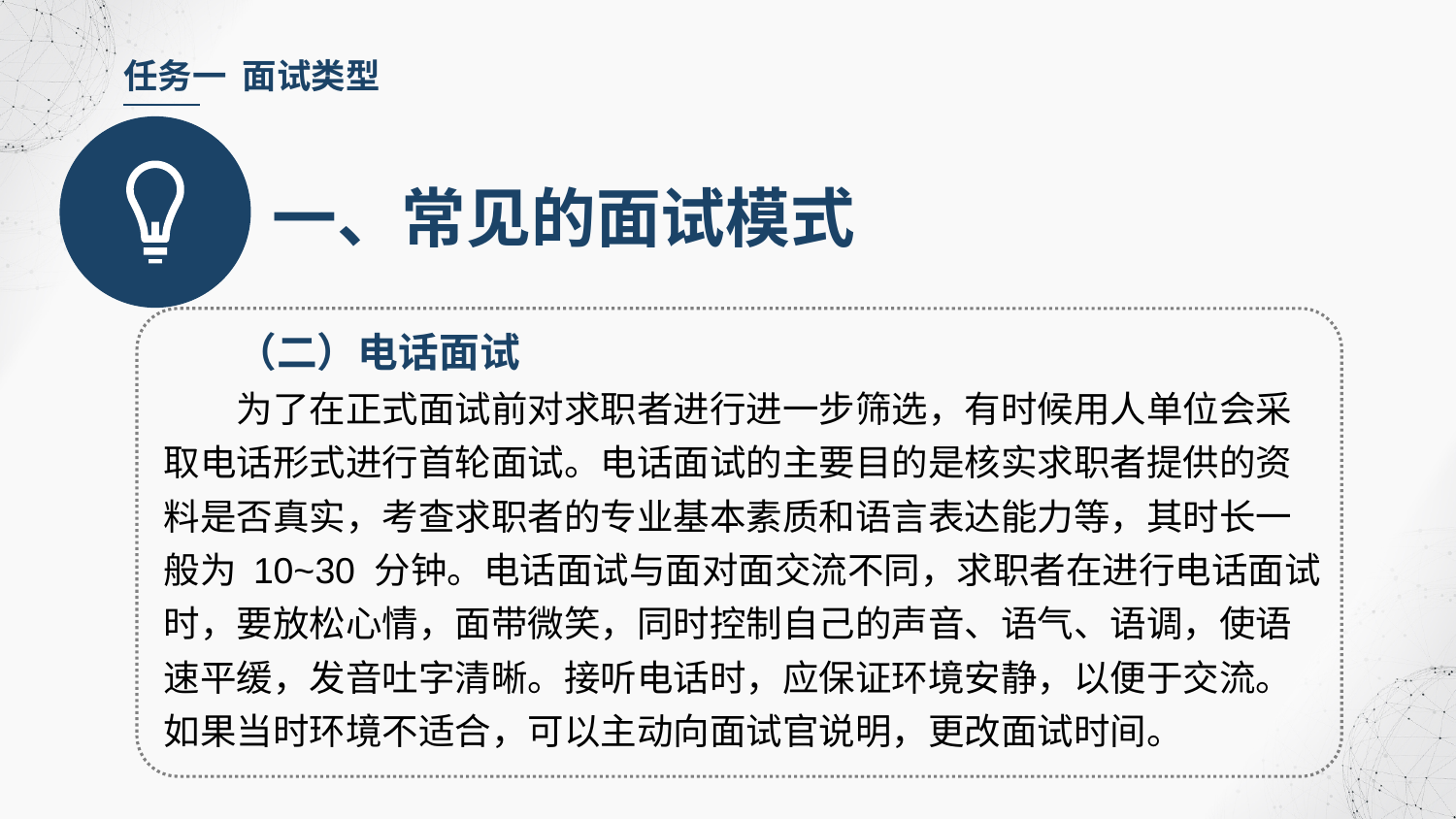

任务一  面试类型

一、常见的面试模式

（二）电话面试
为了在正式面试前对求职者进行进一步筛选，有时候用人单位会采取电话形式进行首轮面试。电话面试的主要目的是核实求职者提供的资料是否真实，考查求职者的专业基本素质和语言表达能力等，其时长一般为 10~30 分钟。电话面试与面对面交流不同，求职者在进行电话面试时，要放松心情，面带微笑，同时控制自己的声音、语气、语调，使语速平缓，发音吐字清晰。接听电话时，应保证环境安静，以便于交流。如果当时环境不适合，可以主动向面试官说明，更改面试时间。